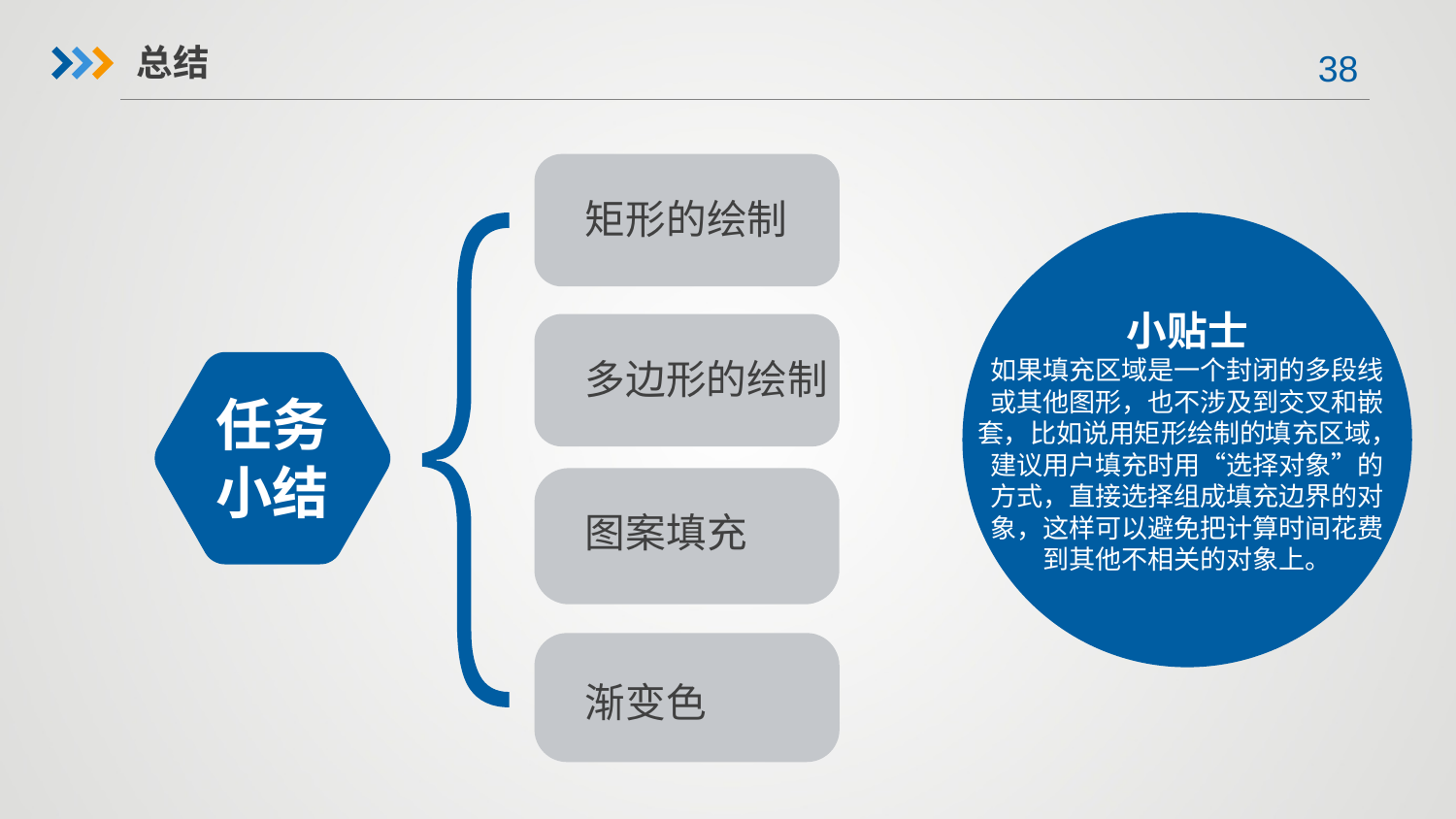

总结

矩形的绘制
小贴士
如果填充区域是一个封闭的多段线
或其他图形，也不涉及到交叉和嵌
套，比如说用矩形绘制的填充区域，建议用户填充时用“选择对象”的
方式，直接选择组成填充边界的对
象，这样可以避免把计算时间花费
到其他不相关的对象上。

多边形的绘制

任务小结

图案填充

渐变色